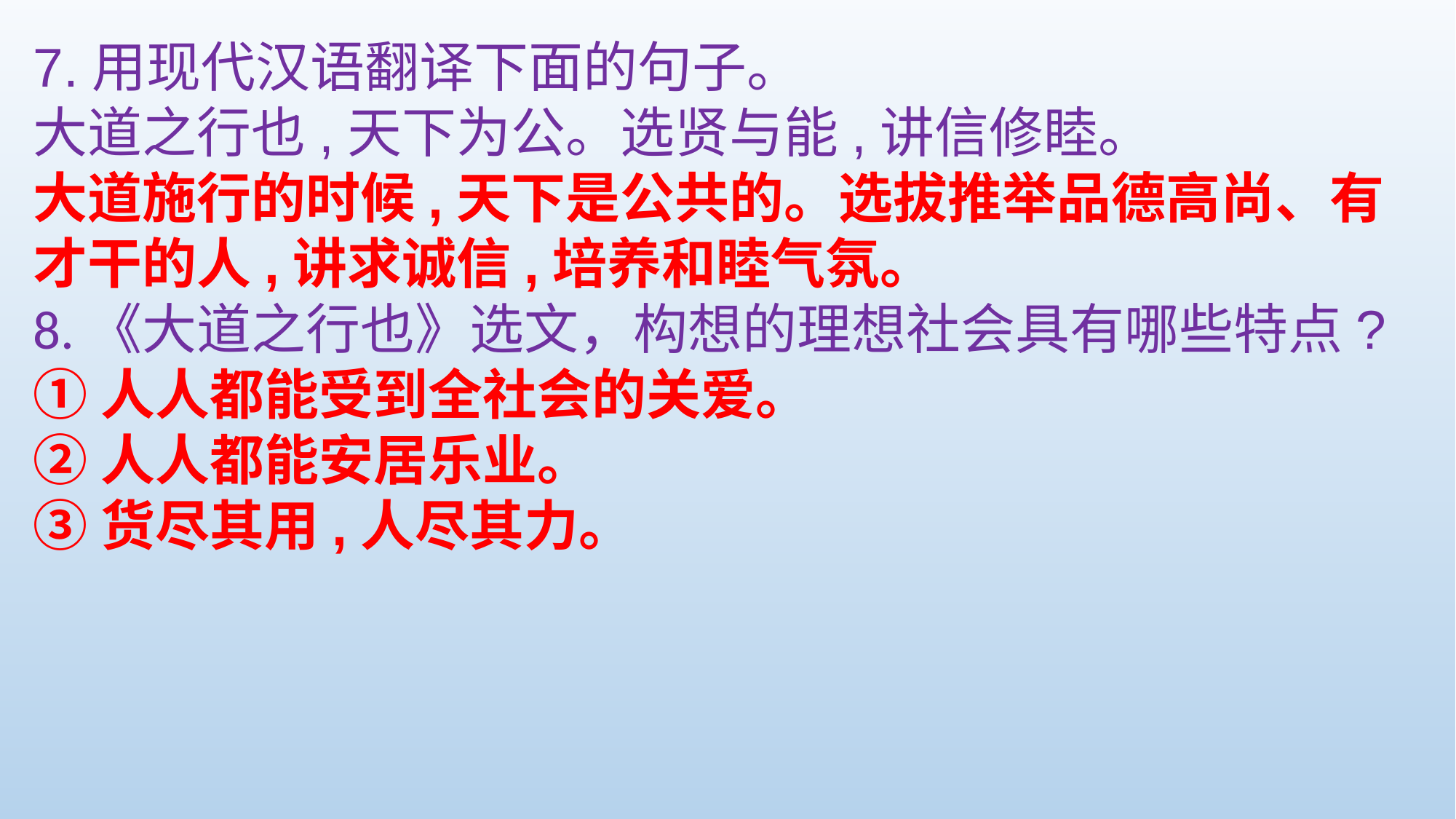

7.用现代汉语翻译下面的句子。
大道之行也,天下为公。选贤与能,讲信修睦。
大道施行的时候,天下是公共的。选拔推举品德高尚、有才干的人,讲求诚信,培养和睦气氛。
8.《大道之行也》选文，构想的理想社会具有哪些特点?
①人人都能受到全社会的关爱。
②人人都能安居乐业。
③货尽其用,人尽其力。